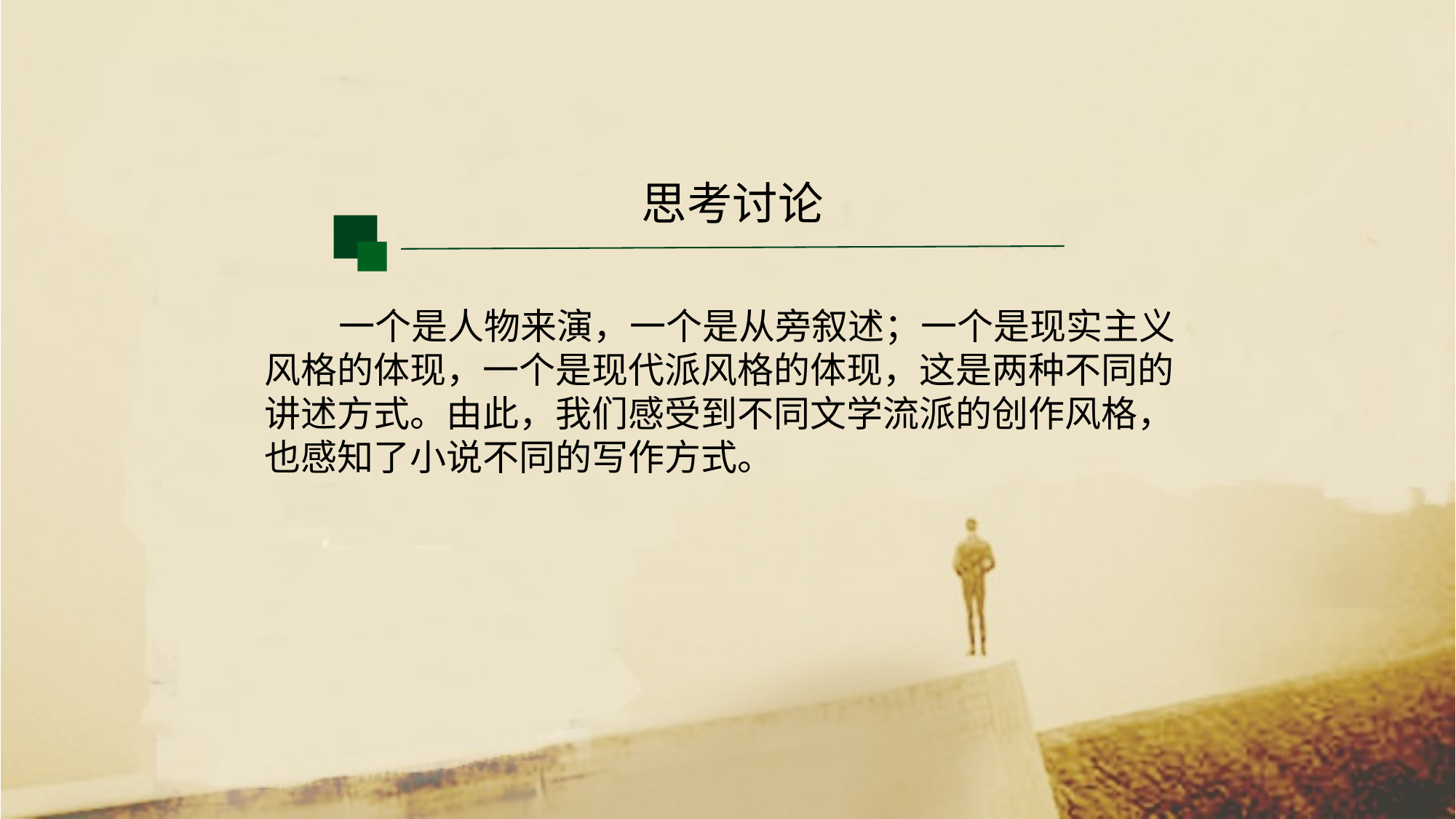

思考讨论

        一个是人物来演，一个是从旁叙述；一个是现实主义风格的体现，一个是现代派风格的体现，这是两种不同的讲述方式。由此，我们感受到不同文学流派的创作风格，也感知了小说不同的写作方式。